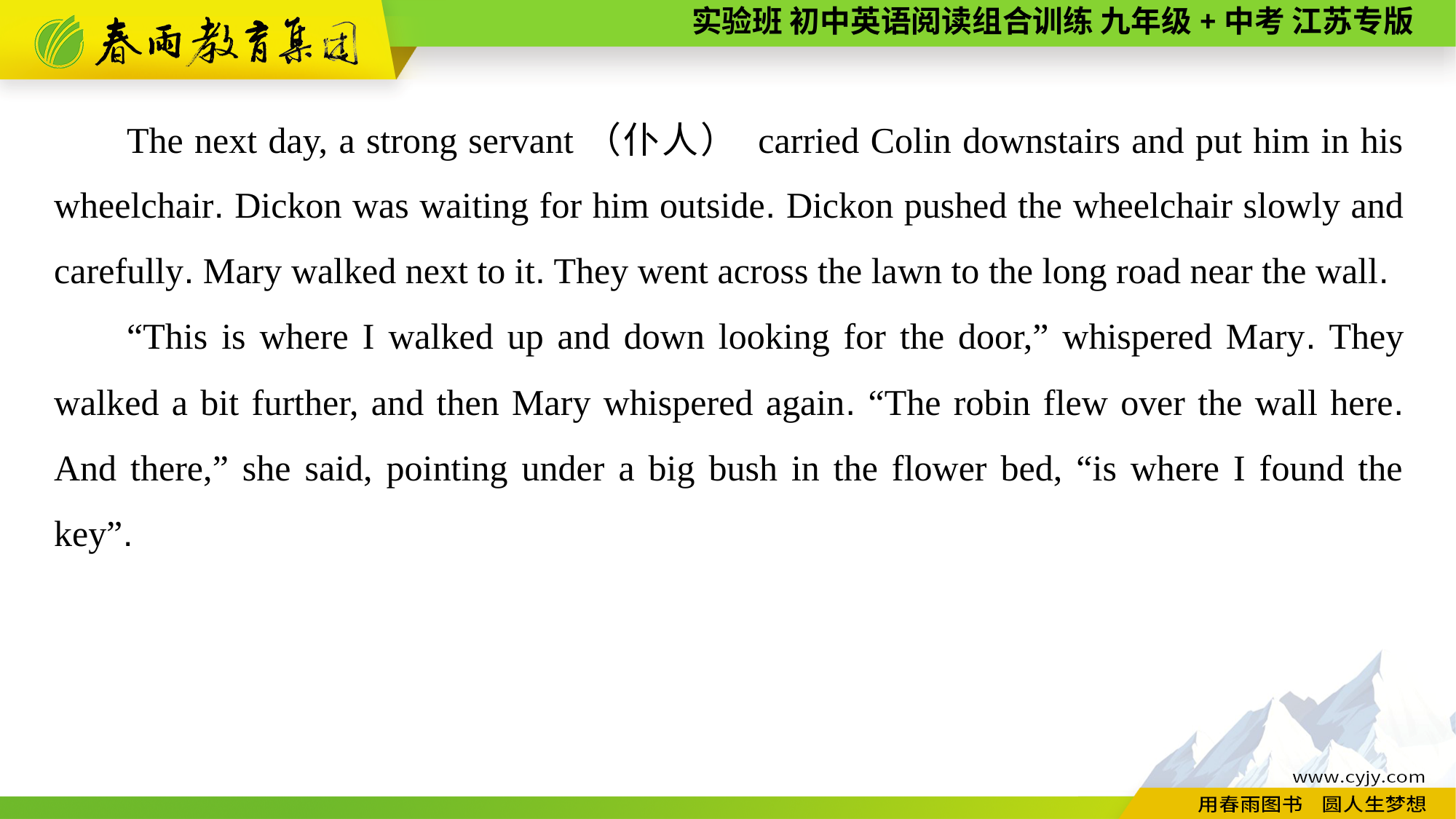

The next day, a strong servant（仆人） carried Colin downstairs and put him in his wheelchair. Dickon was waiting for him outside. Dickon pushed the wheelchair slowly and carefully. Mary walked next to it. They went across the lawn to the long road near the wall.
“This is where I walked up and down looking for the door,” whispered Mary. They walked a bit further, and then Mary whispered again. “The robin flew over the wall here. And there,” she said, pointing under a big bush in the flower bed, “is where I found the key”.